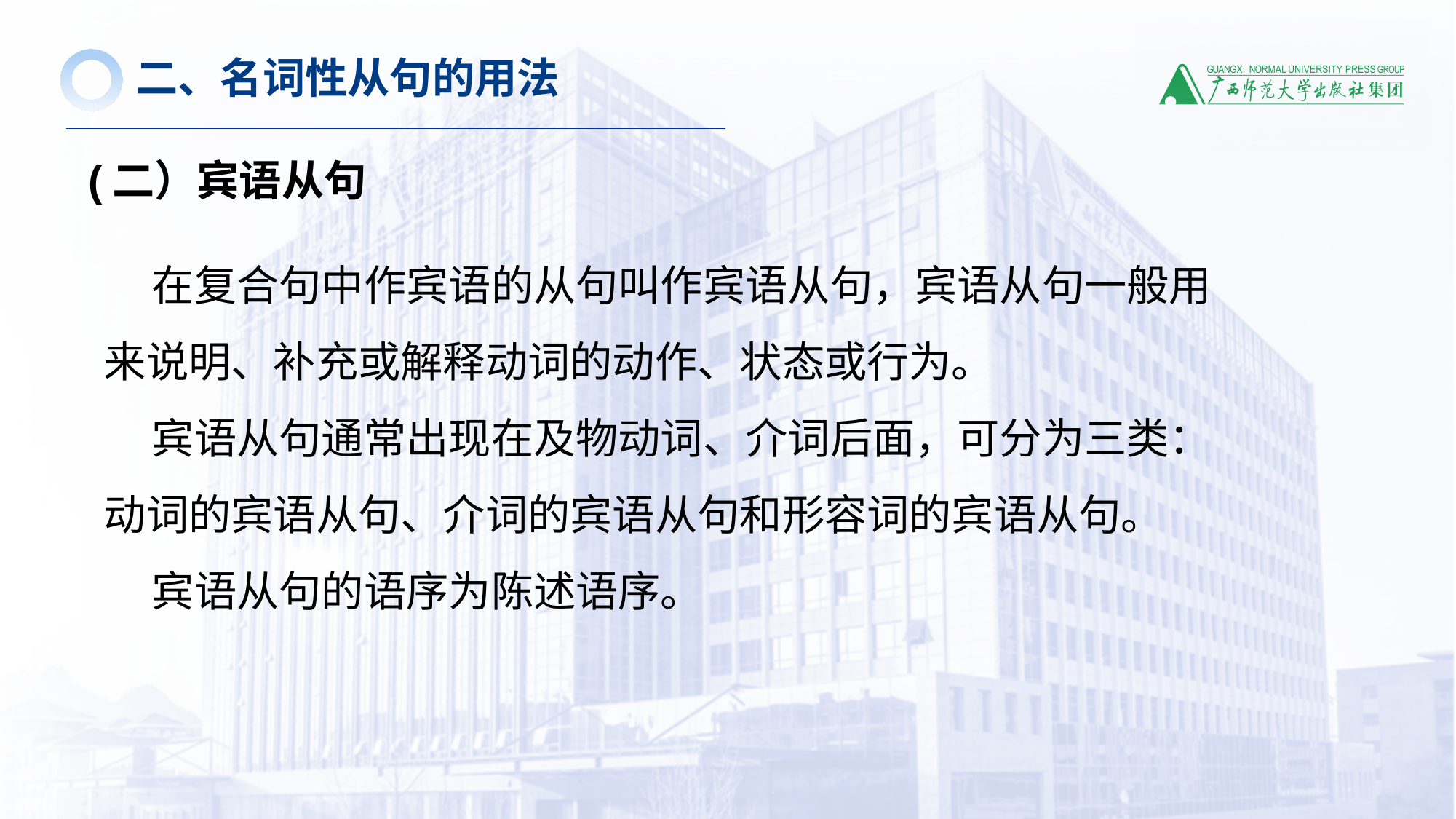

二、名词性从句的用法

(二）宾语从句
    在复合句中作宾语的从句叫作宾语从句，宾语从句一般用来说明、补充或解释动词的动作、状态或行为。
    宾语从句通常出现在及物动词、介词后面，可分为三类：动词的宾语从句、介词的宾语从句和形容词的宾语从句。
    宾语从句的语序为陈述语序。